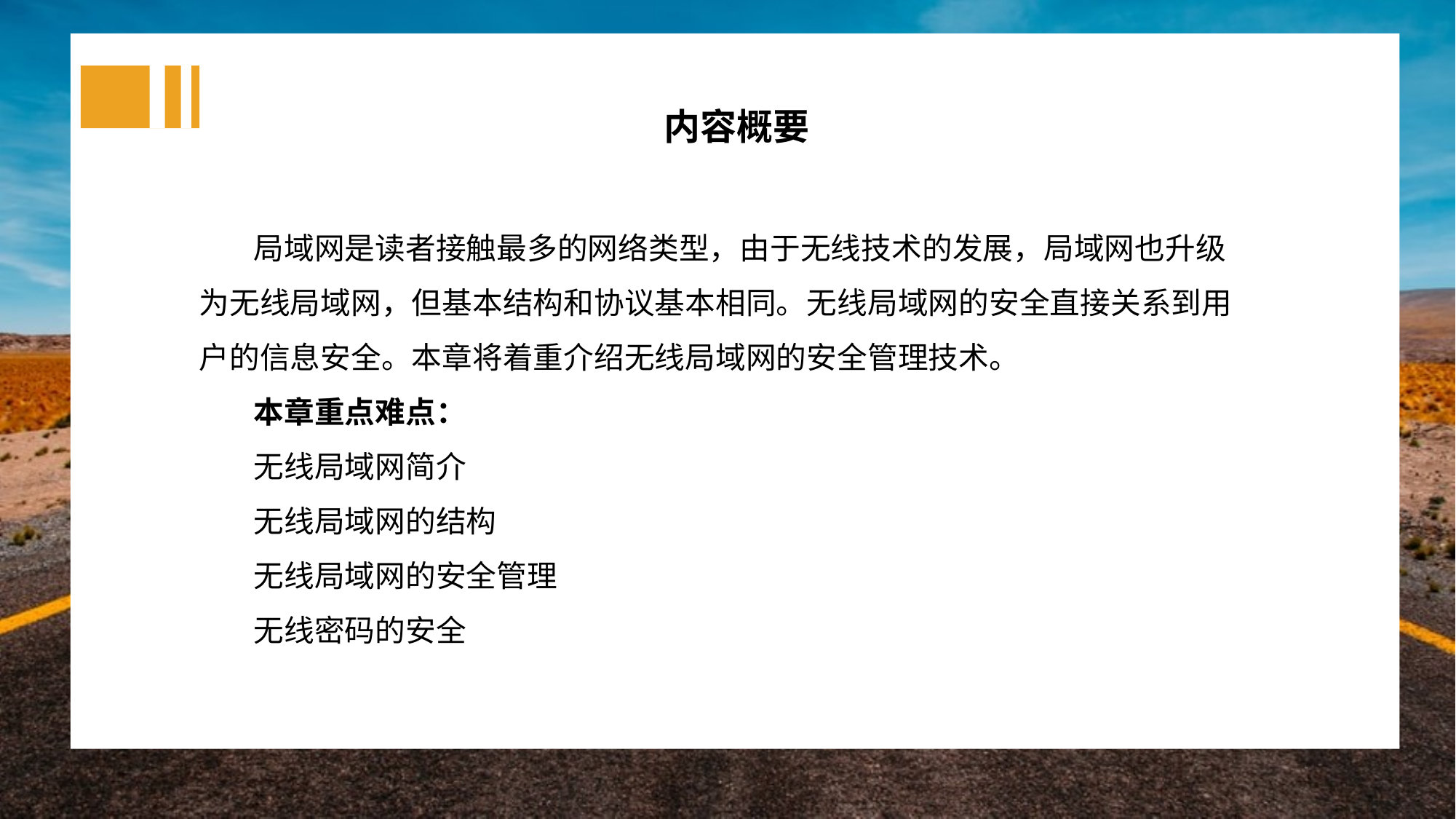

内容概要
局域网是读者接触最多的网络类型，由于无线技术的发展，局域网也升级为无线局域网，但基本结构和协议基本相同。无线局域网的安全直接关系到用户的信息安全。本章将着重介绍无线局域网的安全管理技术。
本章重点难点：
无线局域网简介
无线局域网的结构
无线局域网的安全管理
无线密码的安全